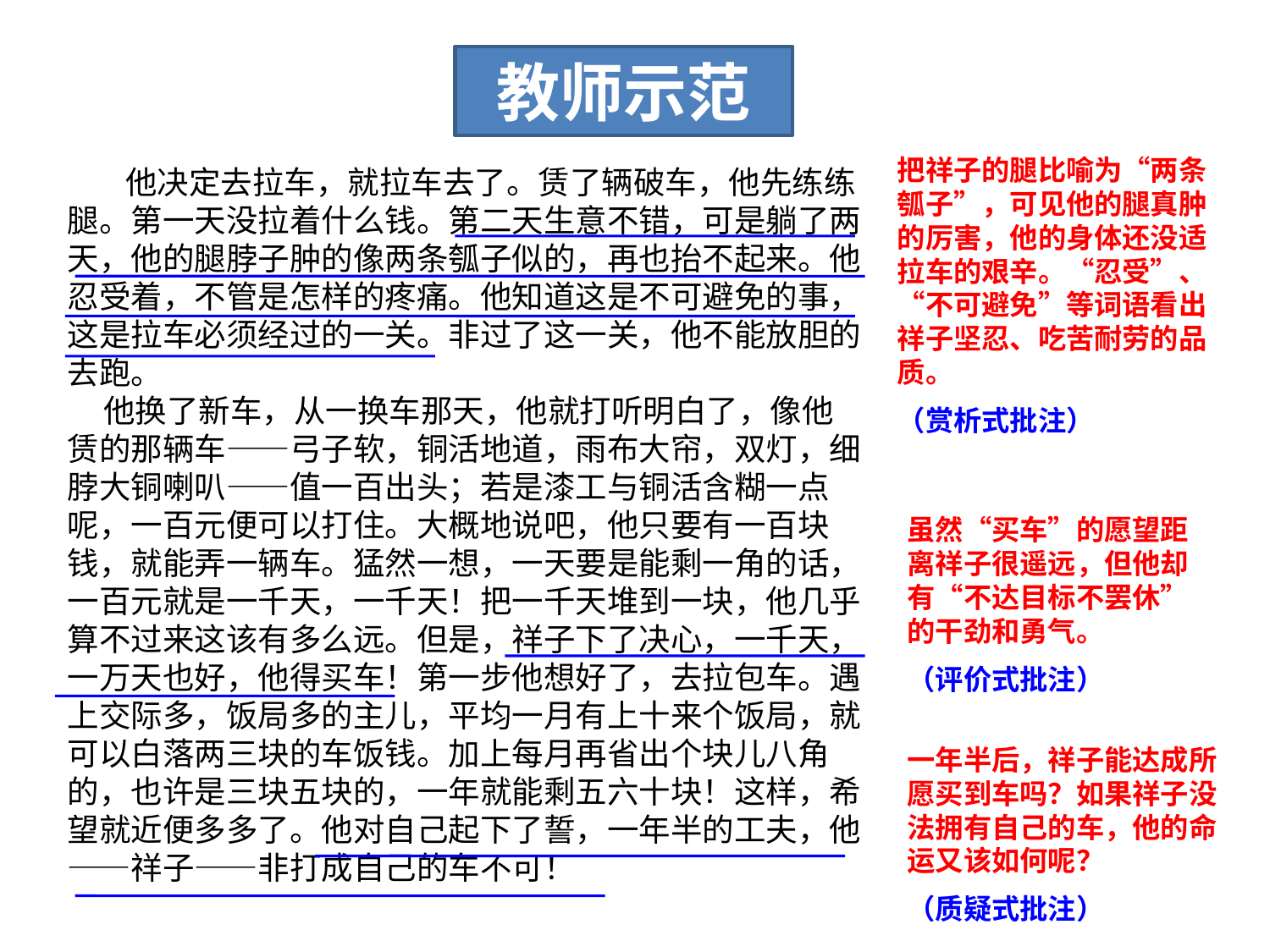

教师示范
把祥子的腿比喻为“两条瓠子”，可见他的腿真肿的厉害，他的身体还没适拉车的艰辛。“忍受”、“不可避免”等词语看出祥子坚忍、吃苦耐劳的品质。
（赏析式批注）
       他决定去拉车，就拉车去了。赁了辆破车，他先练练腿。第一天没拉着什么钱。第二天生意不错，可是躺了两天，他的腿脖子肿的像两条瓠子似的，再也抬不起来。他忍受着，不管是怎样的疼痛。他知道这是不可避免的事，这是拉车必须经过的一关。非过了这一关，他不能放胆的去跑。
    他换了新车，从一换车那天，他就打听明白了，像他赁的那辆车——弓子软，铜活地道，雨布大帘，双灯，细脖大铜喇叭——值一百出头；若是漆工与铜活含糊一点呢，一百元便可以打住。大概地说吧，他只要有一百块钱，就能弄一辆车。猛然一想，一天要是能剩一角的话，一百元就是一千天，一千天！把一千天堆到一块，他几乎算不过来这该有多么远。但是，祥子下了决心，一千天，一万天也好，他得买车！第一步他想好了，去拉包车。遇上交际多，饭局多的主儿，平均一月有上十来个饭局，就可以白落两三块的车饭钱。加上每月再省出个块儿八角的，也许是三块五块的，一年就能剩五六十块！这样，希望就近便多多了。他对自己起下了誓，一年半的工夫，他——祥子——非打成自己的车不可！

虽然“买车”的愿望距离祥子很遥远，但他却有“不达目标不罢休”的干劲和勇气。
（评价式批注）

一年半后，祥子能达成所愿买到车吗？如果祥子没法拥有自己的车，他的命运又该如何呢？
（质疑式批注）